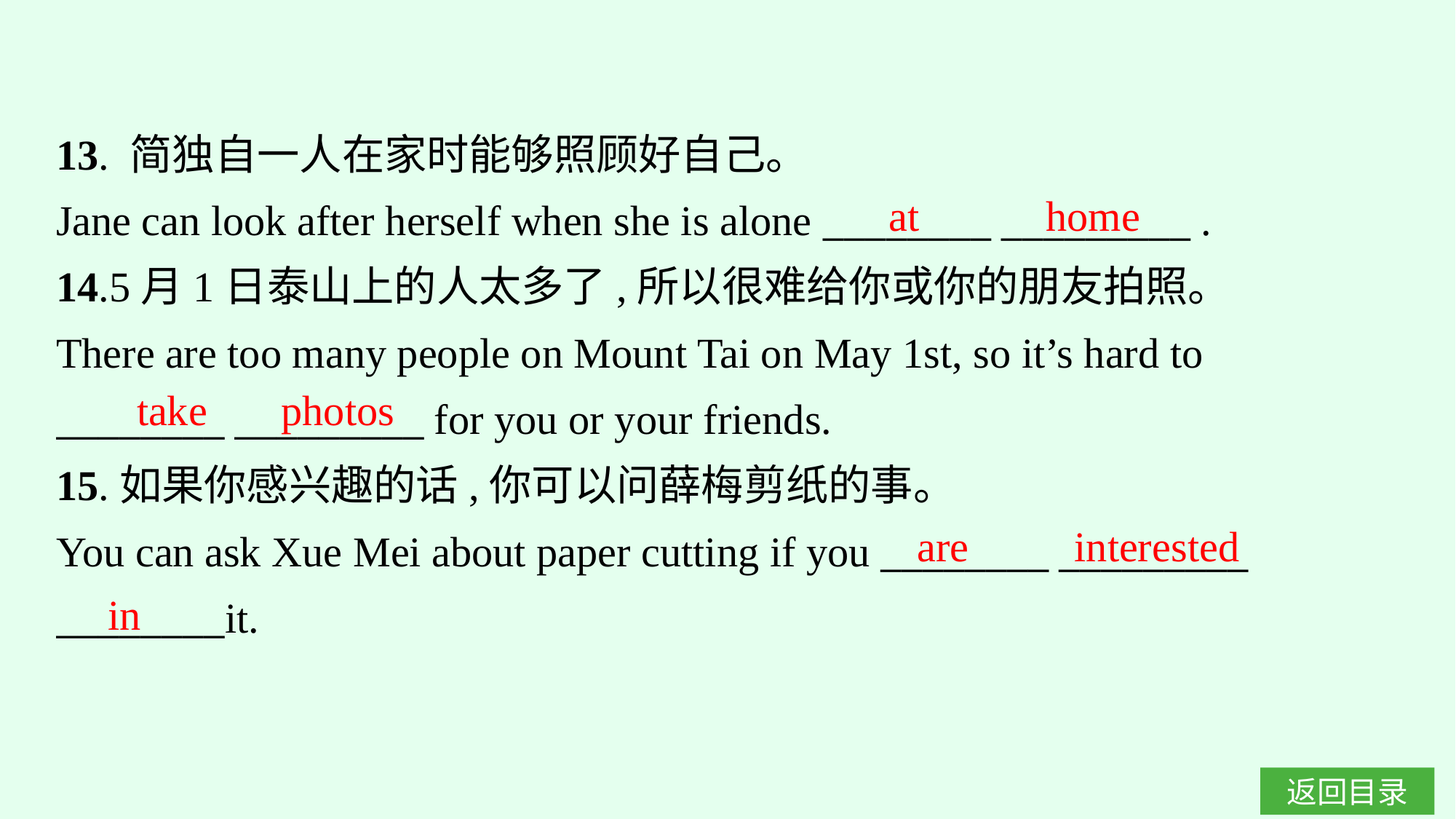

13. 简独自一人在家时能够照顾好自己。
Jane can look after herself when she is alone ________ _________ .
14.5月1日泰山上的人太多了,所以很难给你或你的朋友拍照。
There are too many people on Mount Tai on May 1st, so it’s hard to
________ _________ for you or your friends.
15.如果你感兴趣的话,你可以问薛梅剪纸的事。
You can ask Xue Mei about paper cutting if you ________ _________ ________it.
at            home
take       photos
are          interested
in